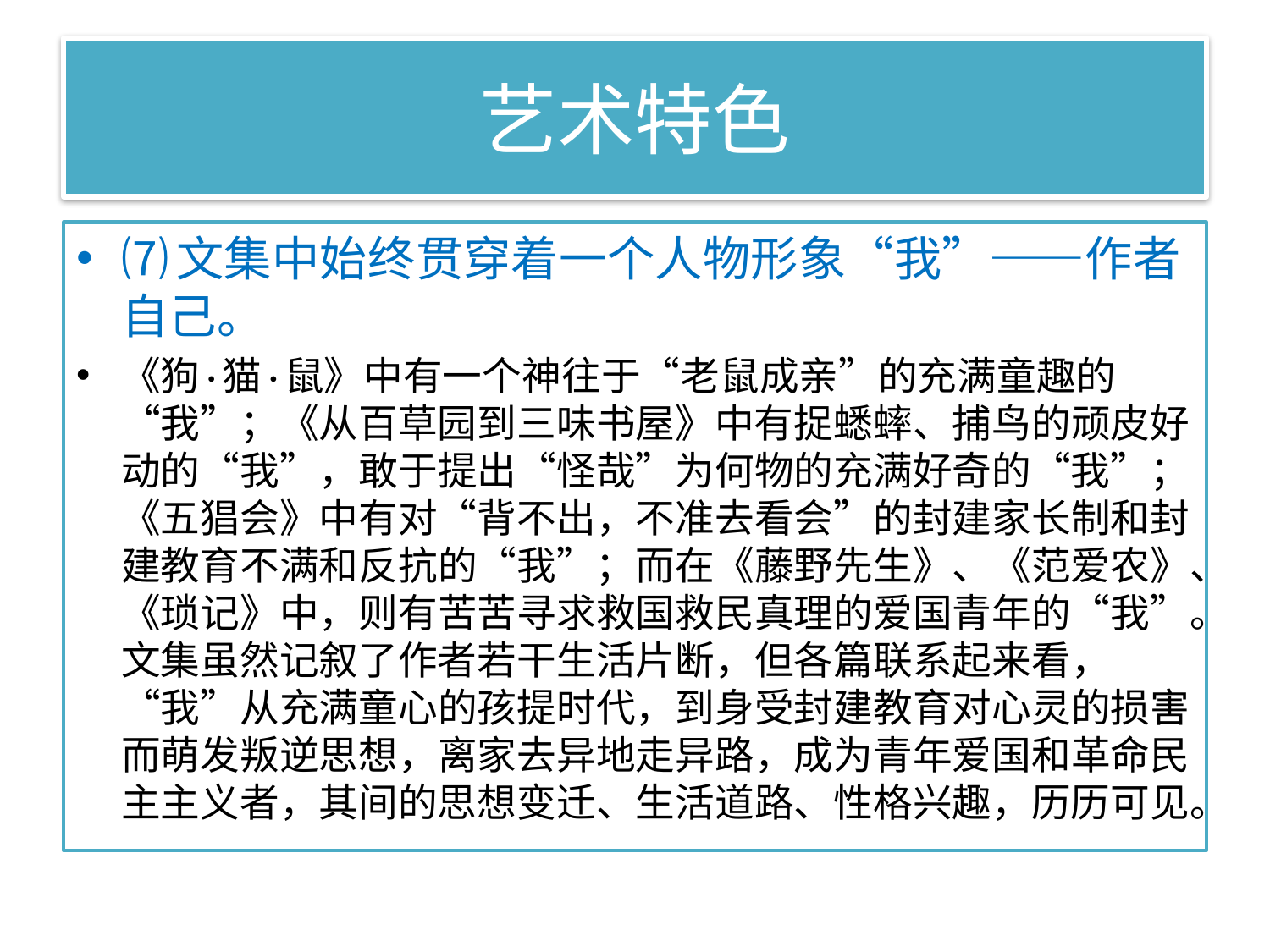

# 艺术特色
⑺文集中始终贯穿着一个人物形象“我”——作者自己。
《狗·猫·鼠》中有一个神往于“老鼠成亲”的充满童趣的“我”；《从百草园到三味书屋》中有捉蟋蟀、捕鸟的顽皮好动的“我”，敢于提出“怪哉”为何物的充满好奇的“我”；《五猖会》中有对“背不出，不准去看会”的封建家长制和封建教育不满和反抗的“我”；而在《藤野先生》、《范爱农》、《琐记》中，则有苦苦寻求救国救民真理的爱国青年的“我”。文集虽然记叙了作者若干生活片断，但各篇联系起来看，“我”从充满童心的孩提时代，到身受封建教育对心灵的损害而萌发叛逆思想，离家去异地走异路，成为青年爱国和革命民主主义者，其间的思想变迁、生活道路、性格兴趣，历历可见。